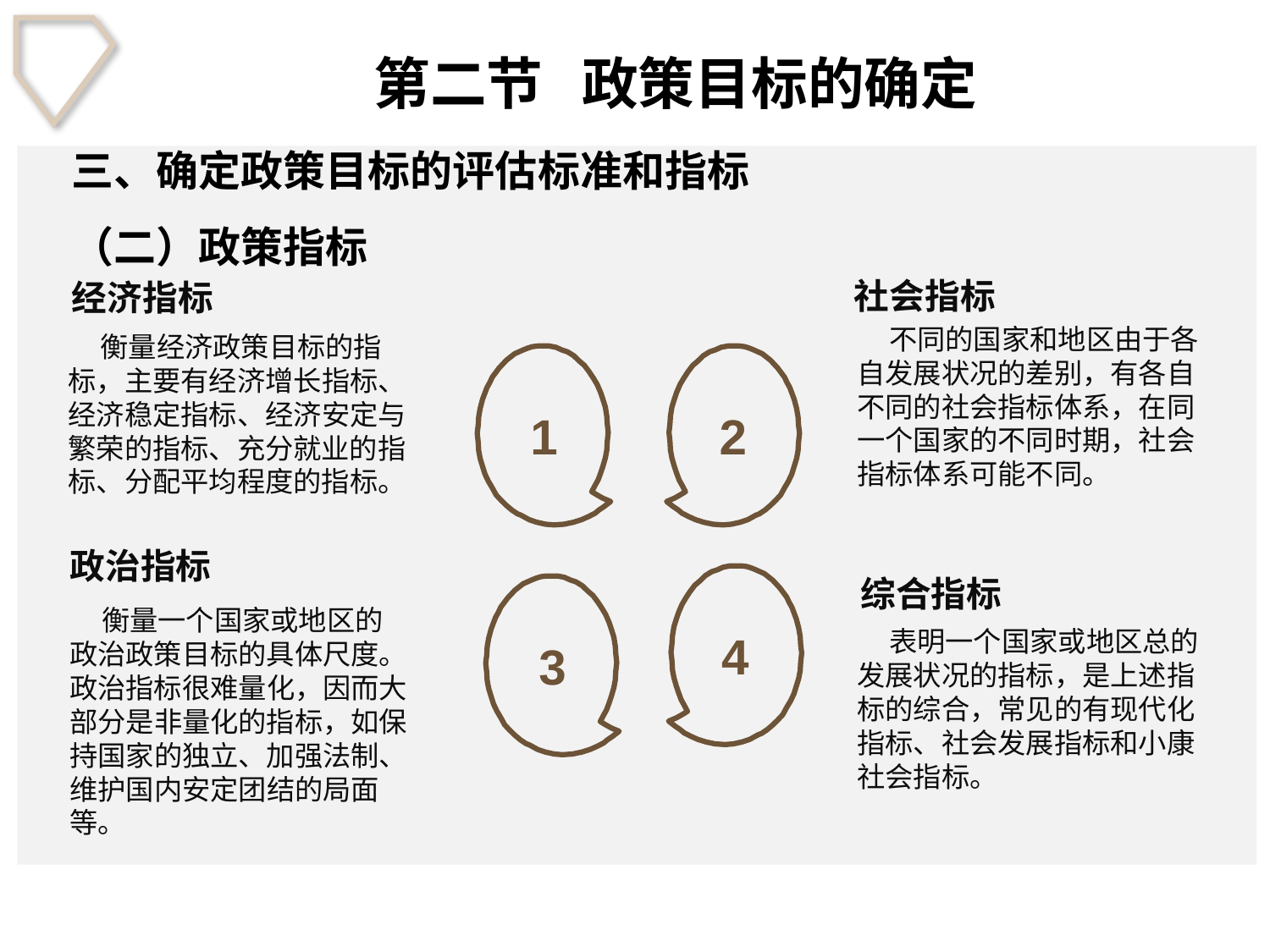

第二节   政策目标的确定
三、确定政策目标的评估标准和指标
（二）政策指标

社会指标
经济指标
    不同的国家和地区由于各自发展状况的差别，有各自不同的社会指标体系，在同一个国家的不同时期，社会指标体系可能不同。
    衡量经济政策目标的指标，主要有经济增长指标、经济稳定指标、经济安定与繁荣的指标、充分就业的指标、分配平均程度的指标。
1
2
政治指标
4
综合指标
3
    衡量一个国家或地区的政治政策目标的具体尺度。政治指标很难量化，因而大部分是非量化的指标，如保持国家的独立、加强法制、维护国内安定团结的局面等。
    表明一个国家或地区总的发展状况的指标，是上述指标的综合，常见的有现代化指标、社会发展指标和小康社会指标。